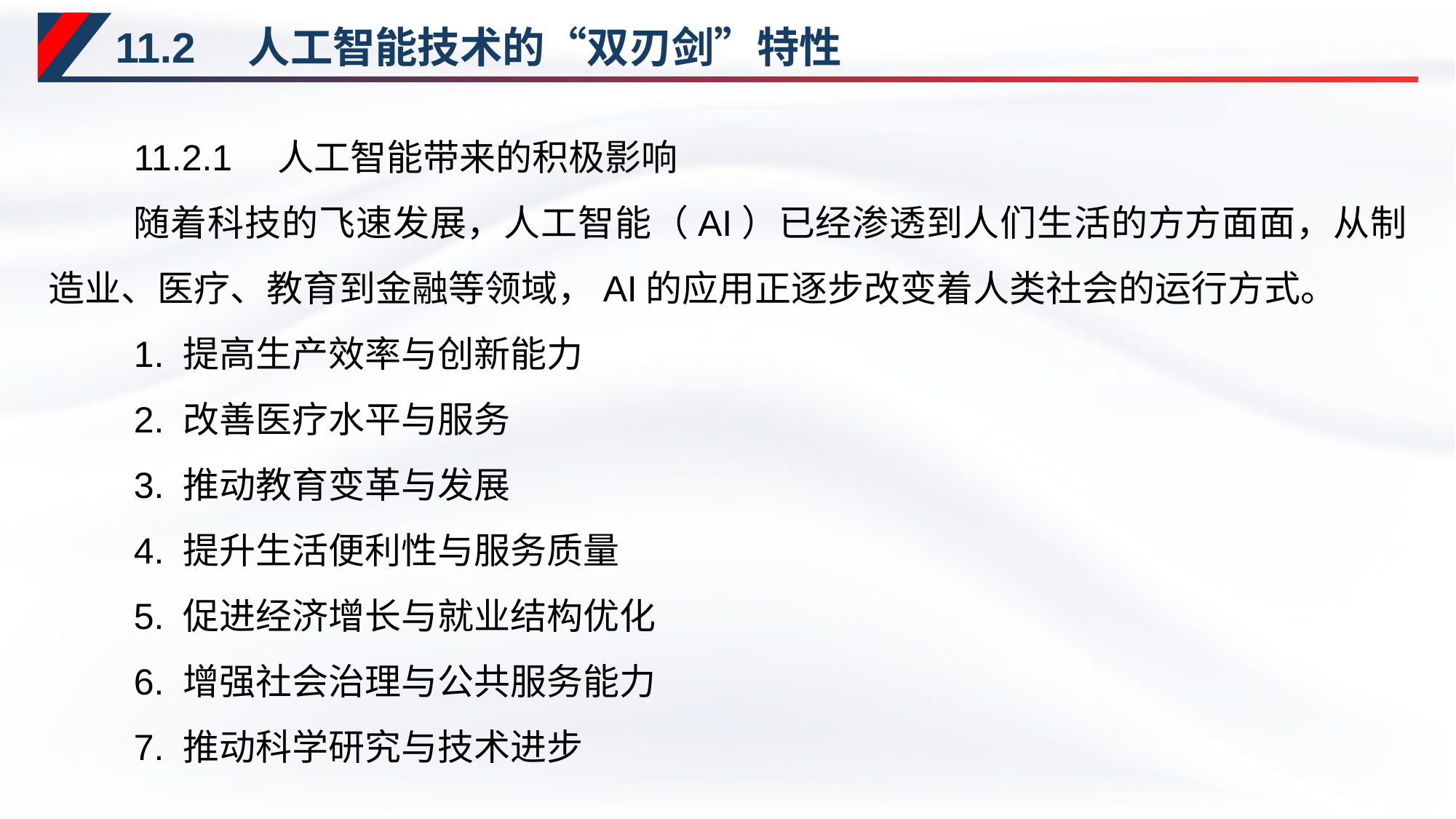

# 11.2　人工智能技术的“双刃剑”特性
11.2.1　人工智能带来的积极影响
随着科技的飞速发展，人工智能（AI）已经渗透到人们生活的方方面面，从制造业、医疗、教育到金融等领域，AI的应用正逐步改变着人类社会的运行方式。
1. 提高生产效率与创新能力
2. 改善医疗水平与服务
3. 推动教育变革与发展
4. 提升生活便利性与服务质量
5. 促进经济增长与就业结构优化
6. 增强社会治理与公共服务能力
7. 推动科学研究与技术进步